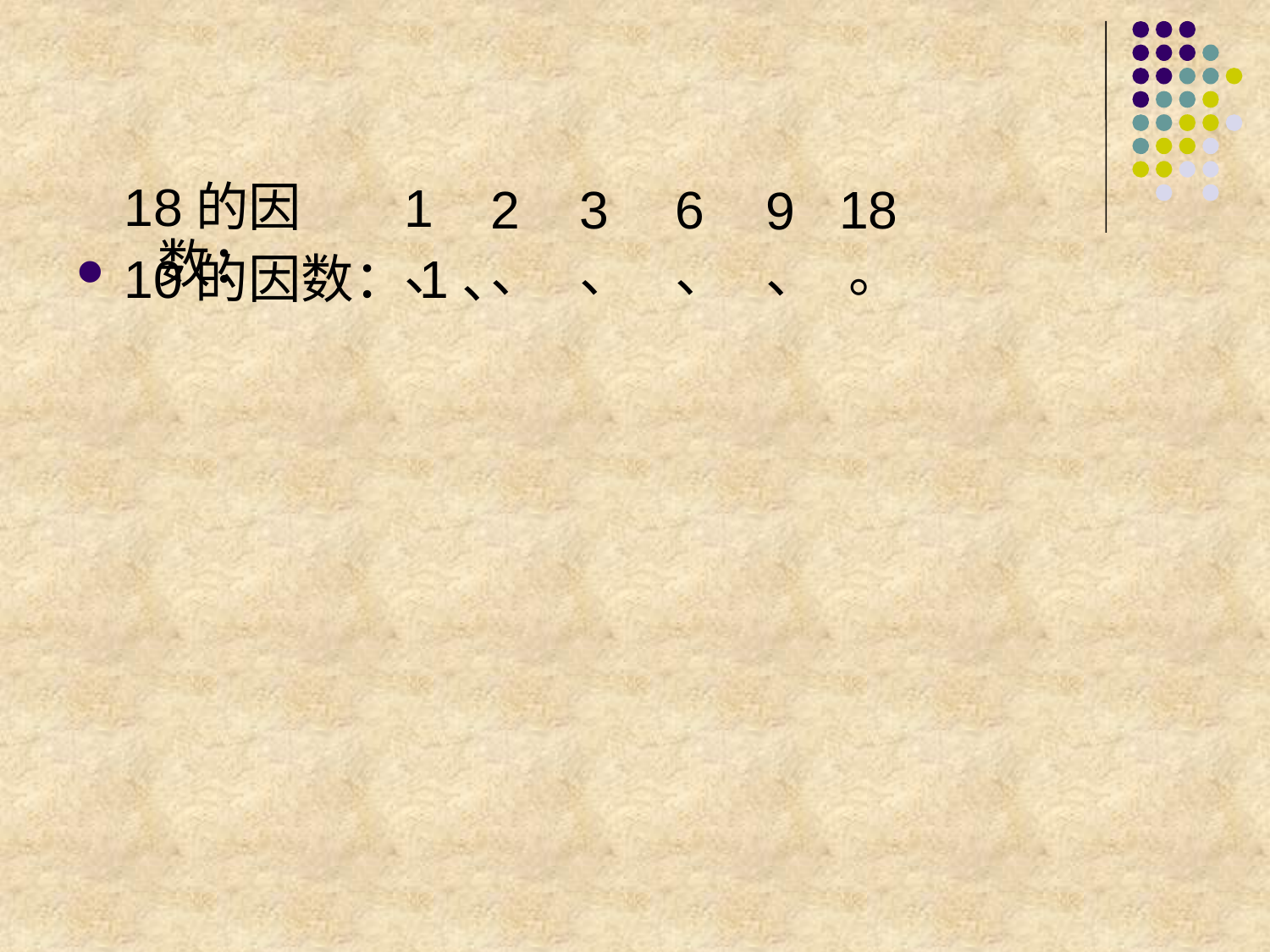

10的因数：1、
1、
2、
3、
6、
18。
9、
 18的因数：